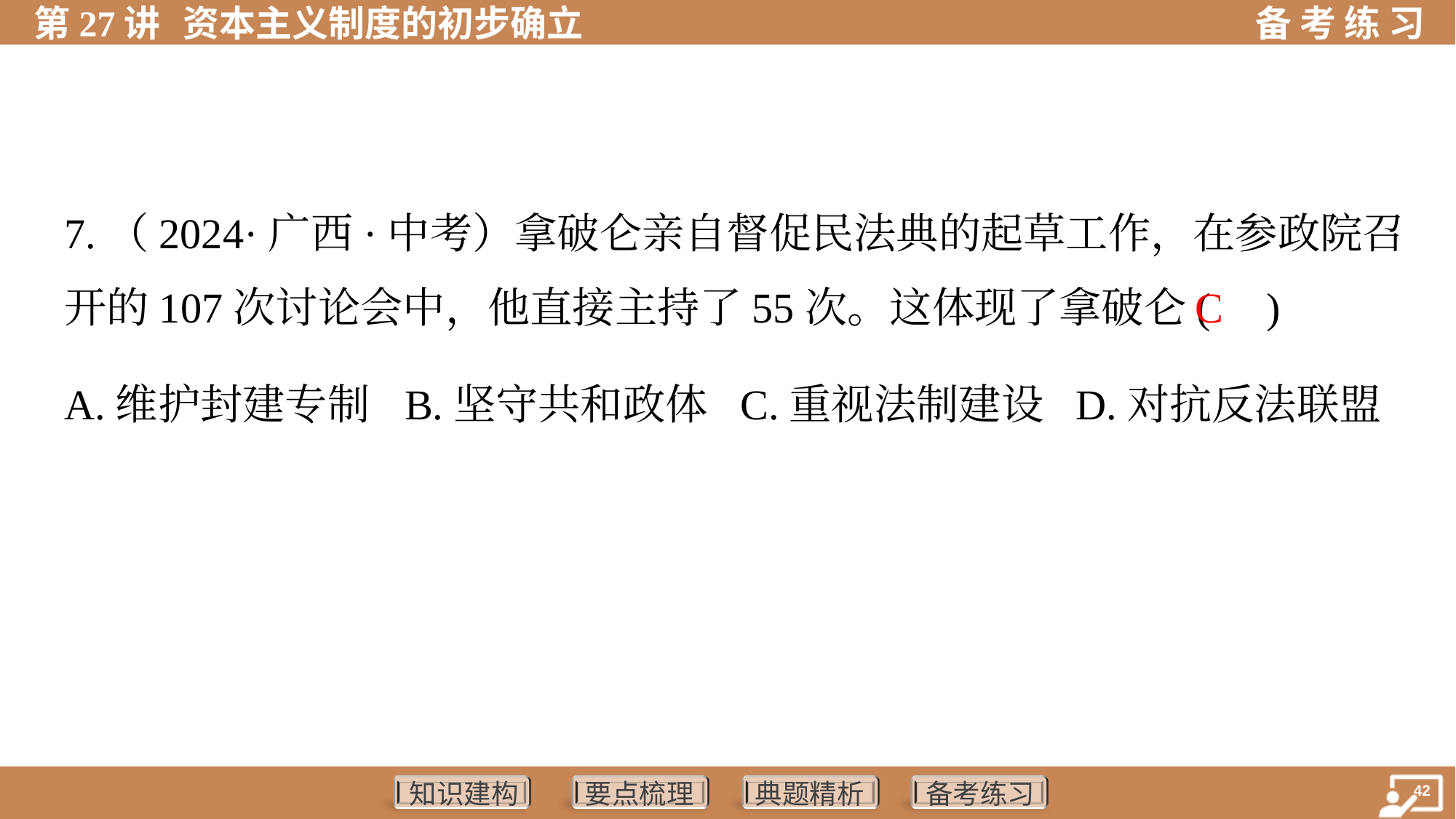

7.（2024·广西·中考）拿破仑亲自督促民法典的起草工作，在参政院召
开的107次讨论会中，他直接主持了55次。这体现了拿破仑(     )
C
A.维护封建专制	B.坚守共和政体	C.重视法制建设	D.对抗反法联盟